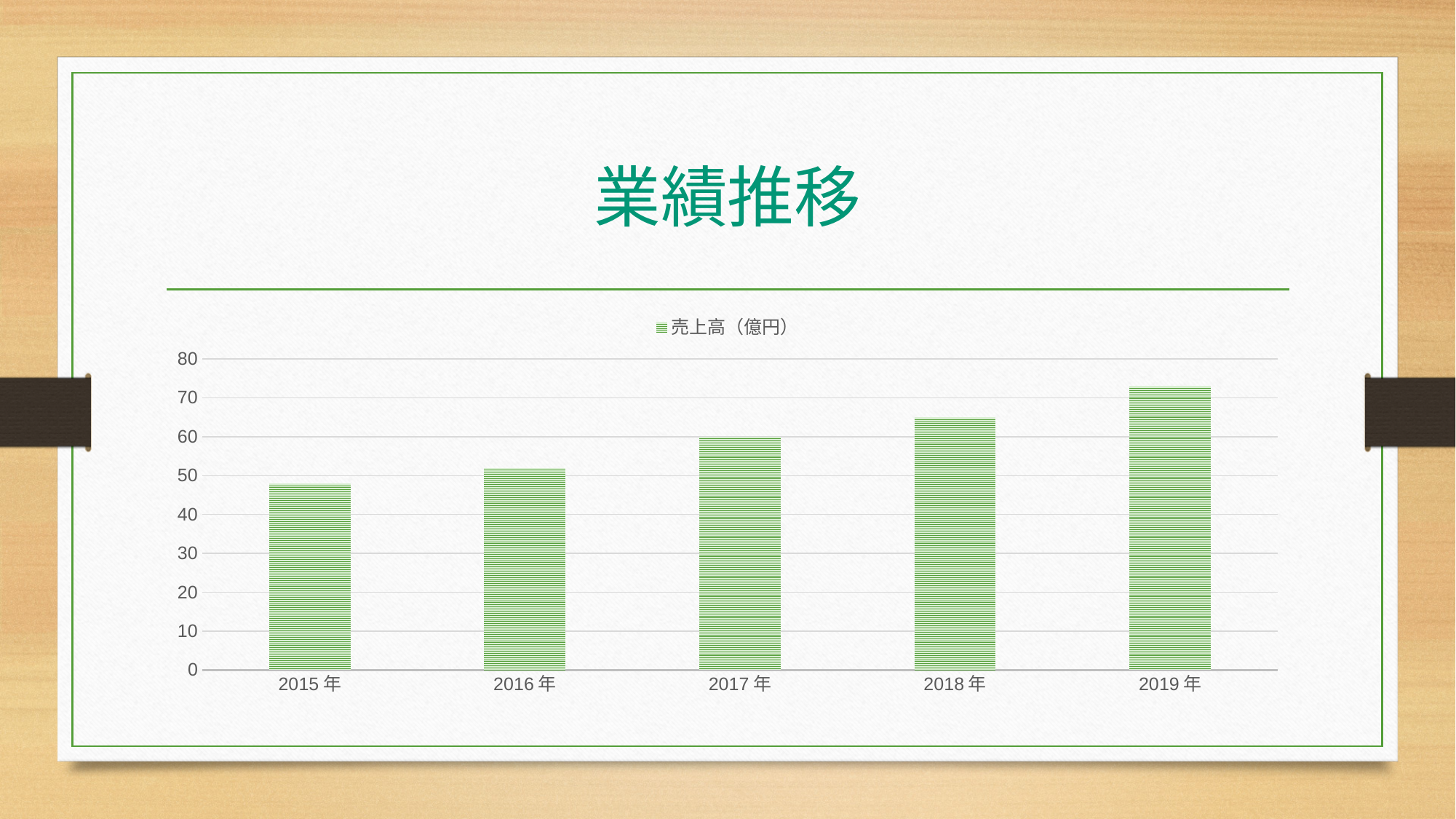

# 業績推移

### Chart

| Category | 売上高（億円） |
|---|---|
| 2015年 | 48.0 |
| 2016年 | 52.0 |
| 2017年 | 60.0 |
| 2018年 | 65.0 |
| 2019年 | 73.0 |